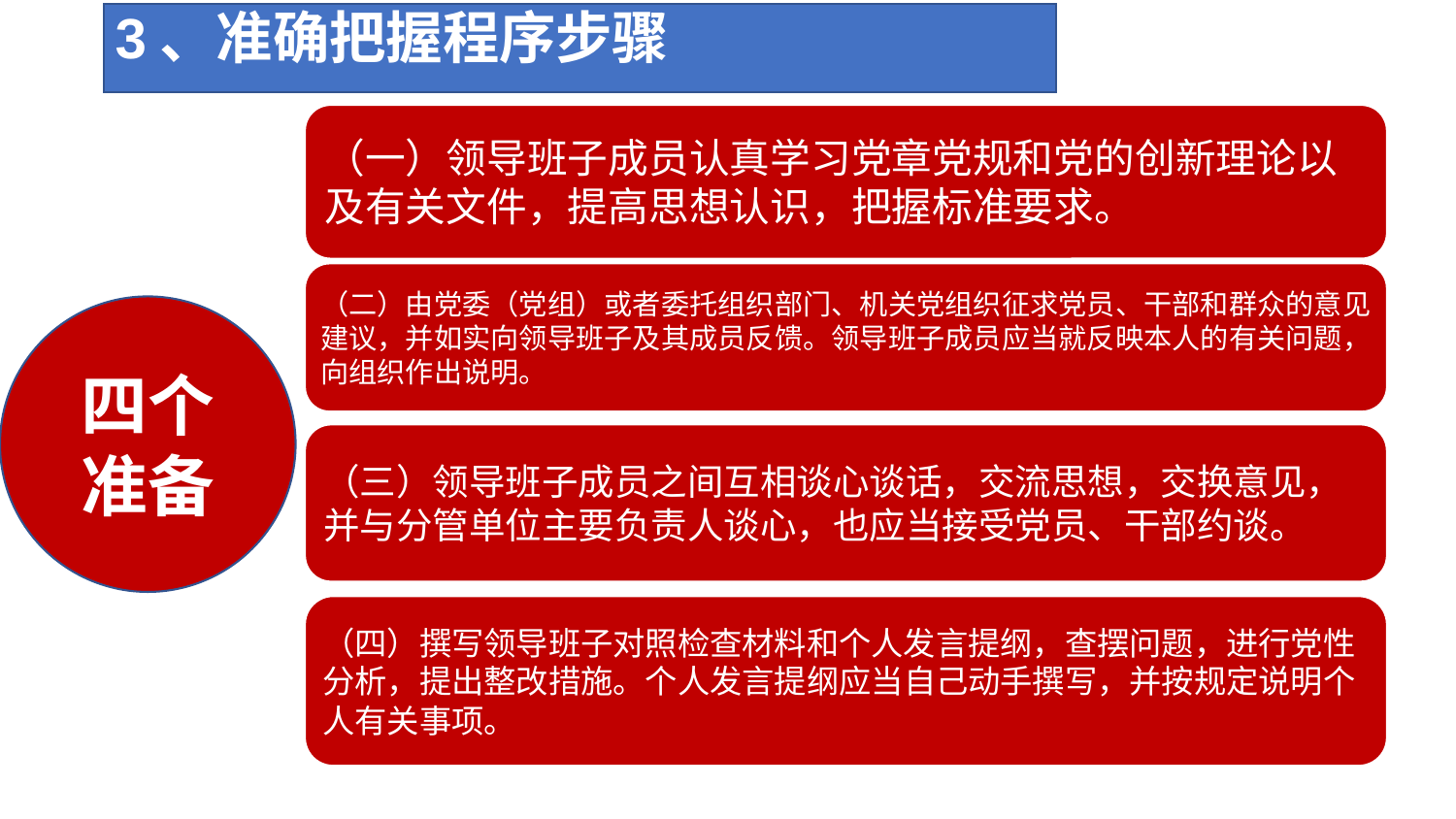

3、准确把握程序步骤
（一）领导班子成员认真学习党章党规和党的创新理论以及有关文件，提高思想认识，把握标准要求。
（二）由党委（党组）或者委托组织部门、机关党组织征求党员、干部和群众的意见建议，并如实向领导班子及其成员反馈。领导班子成员应当就反映本人的有关问题，向组织作出说明。
（三）领导班子成员之间互相谈心谈话，交流思想，交换意见，并与分管单位主要负责人谈心，也应当接受党员、干部约谈。
（四）撰写领导班子对照检查材料和个人发言提纲，查摆问题，进行党性分析，提出整改措施。个人发言提纲应当自己动手撰写，并按规定说明个人有关事项。
四个准备